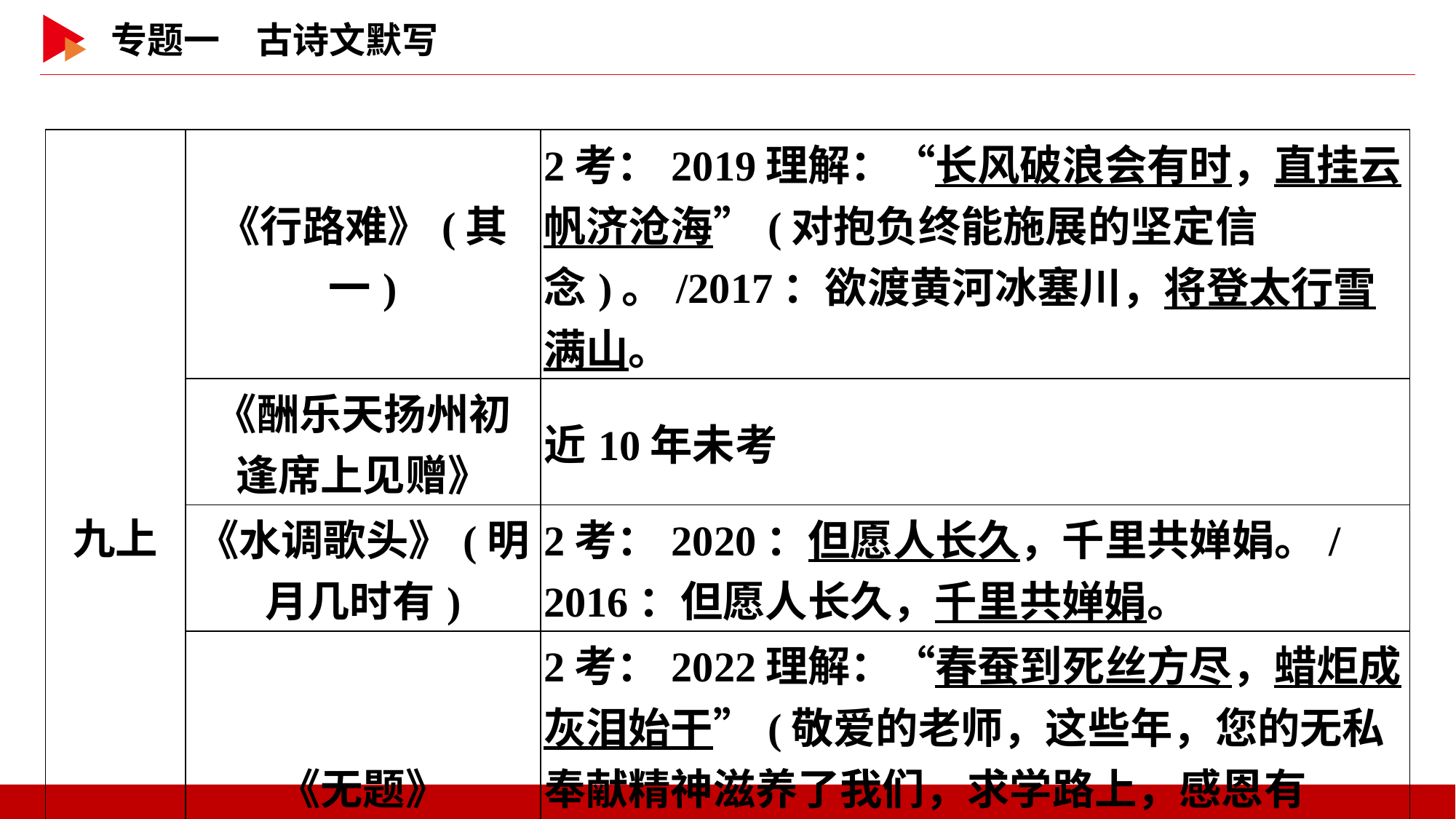

| 九上 | 《行路难》(其一) | 2考：2019理解：“长风破浪会有时，直挂云帆济沧海”(对抱负终能施展的坚定信念)。/2017：欲渡黄河冰塞川，将登太行雪满山。 |
| --- | --- | --- |
|  | 《酬乐天扬州初 逢席上见赠》 | 近10年未考 |
|  | 《水调歌头》(明 月几时有) | 2考：2020：但愿人长久，千里共婵娟。/2016：但愿人长久，千里共婵娟。 |
|  | 《无题》 | 2考：2022理解：“春蚕到死丝方尽，蜡炬成灰泪始干”(敬爱的老师，这些年，您的无私奉献精神滋养了我们，求学路上，感恩有您)。/2016：晓镜但愁云鬓改，夜吟应觉月光寒。 |